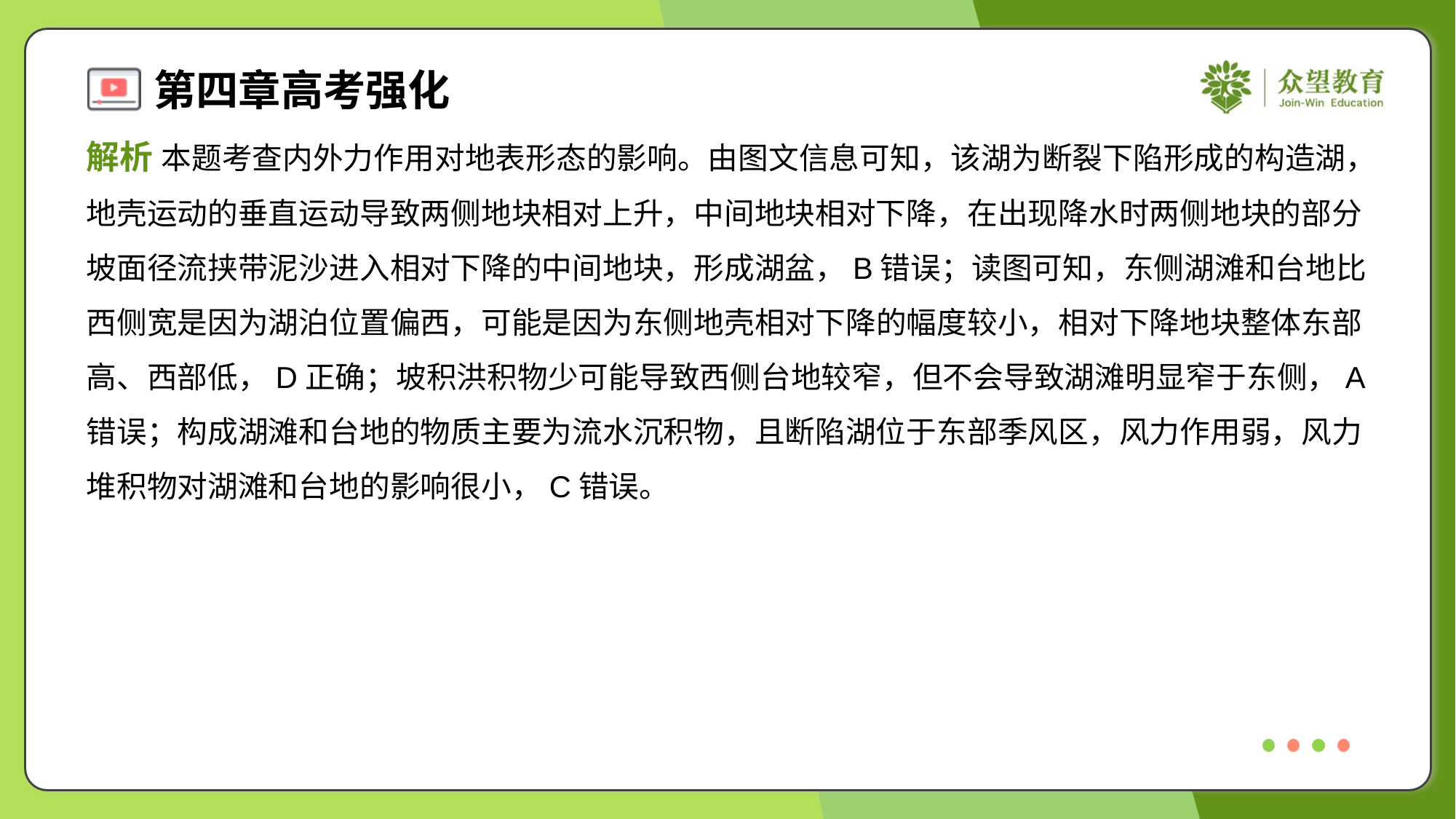

解析 本题考查内外力作用对地表形态的影响。由图文信息可知，该湖为断裂下陷形成的构造湖，
地壳运动的垂直运动导致两侧地块相对上升，中间地块相对下降，在出现降水时两侧地块的部分
坡面径流挟带泥沙进入相对下降的中间地块，形成湖盆，B错误；读图可知，东侧湖滩和台地比
西侧宽是因为湖泊位置偏西，可能是因为东侧地壳相对下降的幅度较小，相对下降地块整体东部
高、西部低，D正确；坡积洪积物少可能导致西侧台地较窄，但不会导致湖滩明显窄于东侧，A
错误；构成湖滩和台地的物质主要为流水沉积物，且断陷湖位于东部季风区，风力作用弱，风力
堆积物对湖滩和台地的影响很小，C错误。